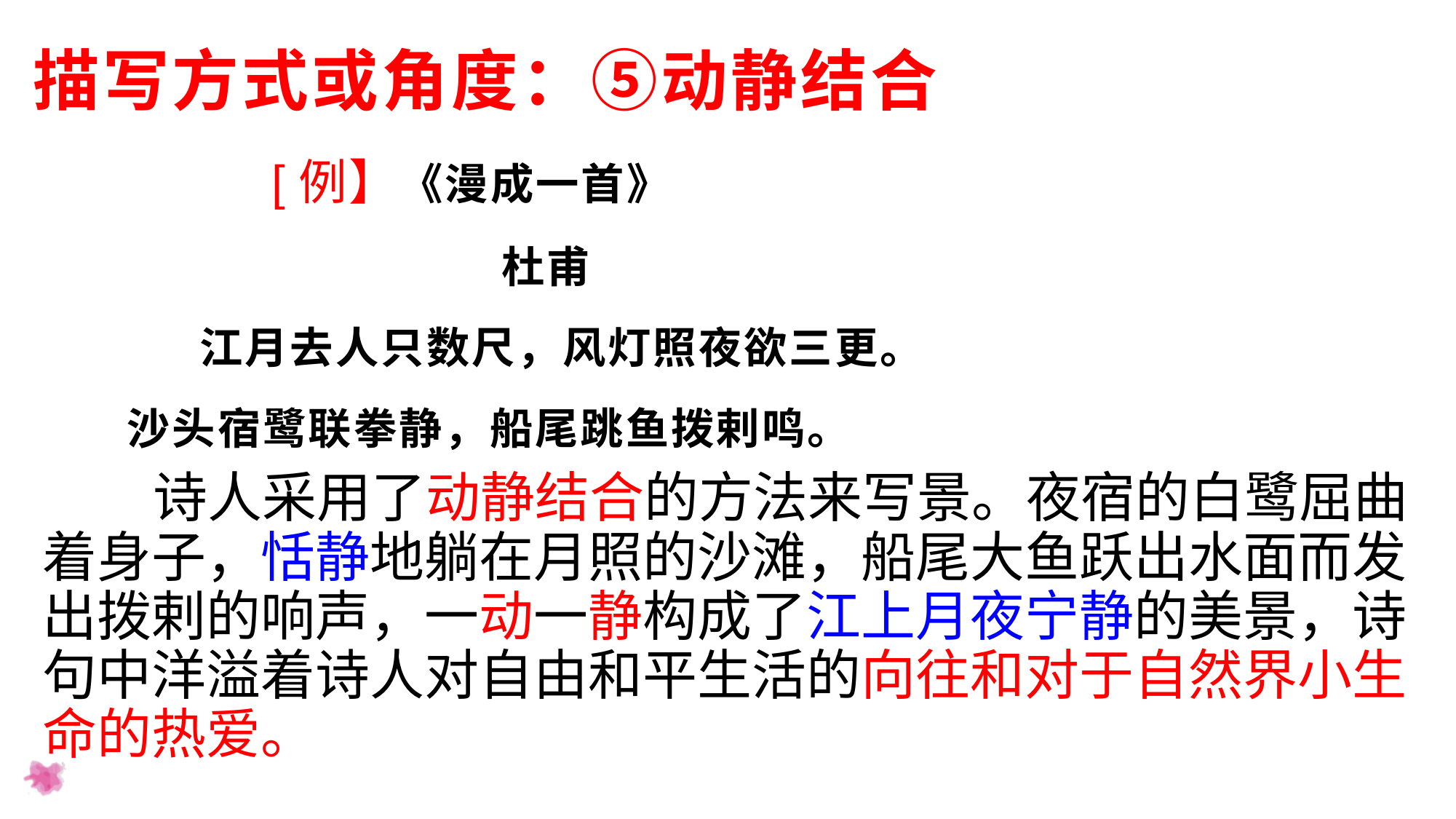

# 描写方式或角度：⑤动静结合
              [例】《漫成一首》
                                      杜甫
             江月去人只数尺，风灯照夜欲三更。
       沙头宿鹭联拳静，船尾跳鱼拨剌鸣。
       诗人采用了动静结合的方法来写景。夜宿的白鹭屈曲着身子，恬静地躺在月照的沙滩，船尾大鱼跃出水面而发出拨剌的响声，一动一静构成了江上月夜宁静的美景，诗句中洋溢着诗人对自由和平生活的向往和对于自然界小生命的热爱。